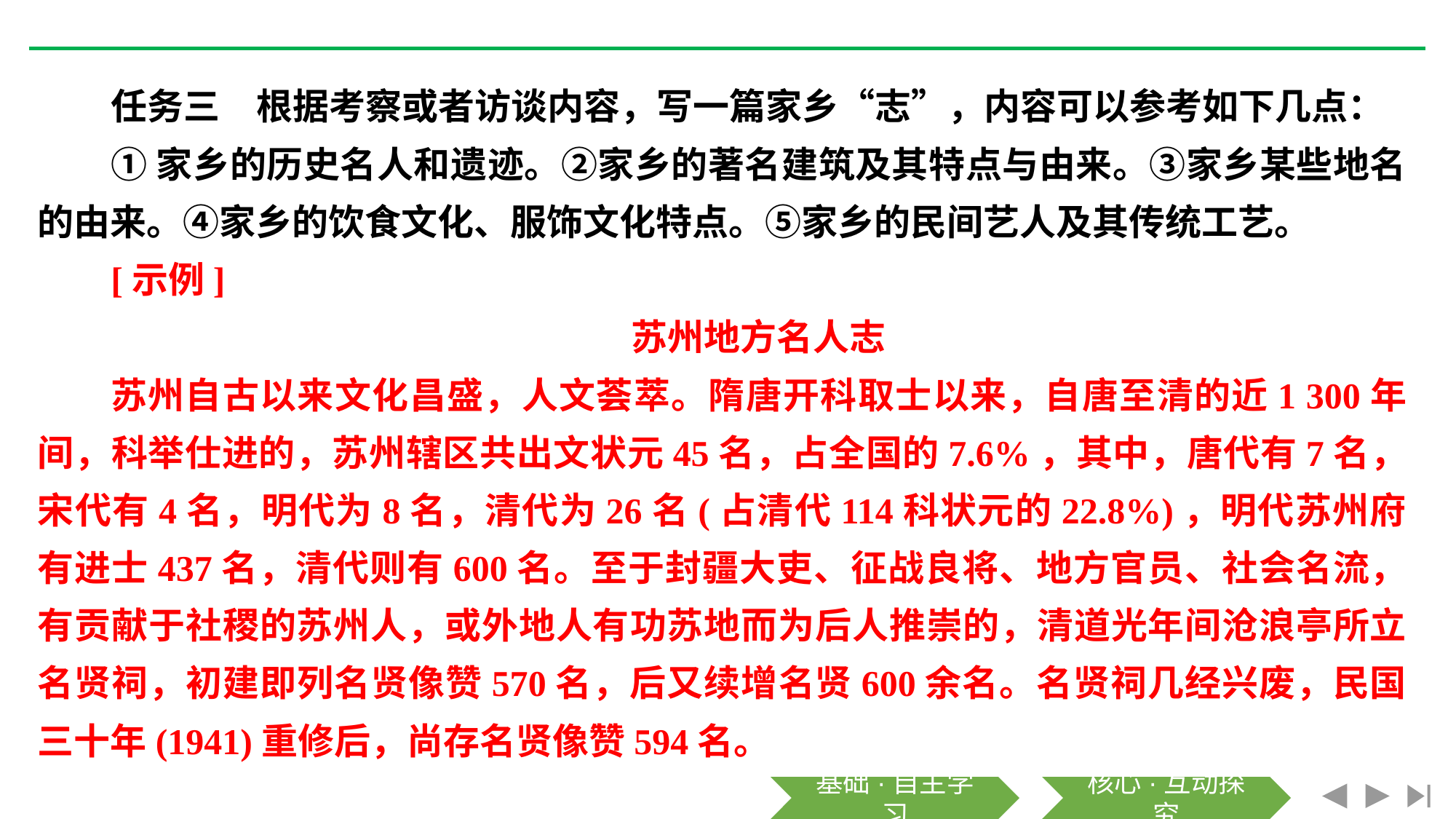

任务三　根据考察或者访谈内容，写一篇家乡“志”，内容可以参考如下几点：
①家乡的历史名人和遗迹。②家乡的著名建筑及其特点与由来。③家乡某些地名的由来。④家乡的饮食文化、服饰文化特点。⑤家乡的民间艺人及其传统工艺。
[示例]
苏州地方名人志
苏州自古以来文化昌盛，人文荟萃。隋唐开科取士以来，自唐至清的近1 300年间，科举仕进的，苏州辖区共出文状元45名，占全国的7.6%，其中，唐代有7名，宋代有4名，明代为8名，清代为26名(占清代114科状元的22.8%)，明代苏州府有进士437名，清代则有600名。至于封疆大吏、征战良将、地方官员、社会名流，有贡献于社稷的苏州人，或外地人有功苏地而为后人推崇的，清道光年间沧浪亭所立名贤祠，初建即列名贤像赞570名，后又续增名贤600余名。名贤祠几经兴废，民国三十年(1941)重修后，尚存名贤像赞594名。